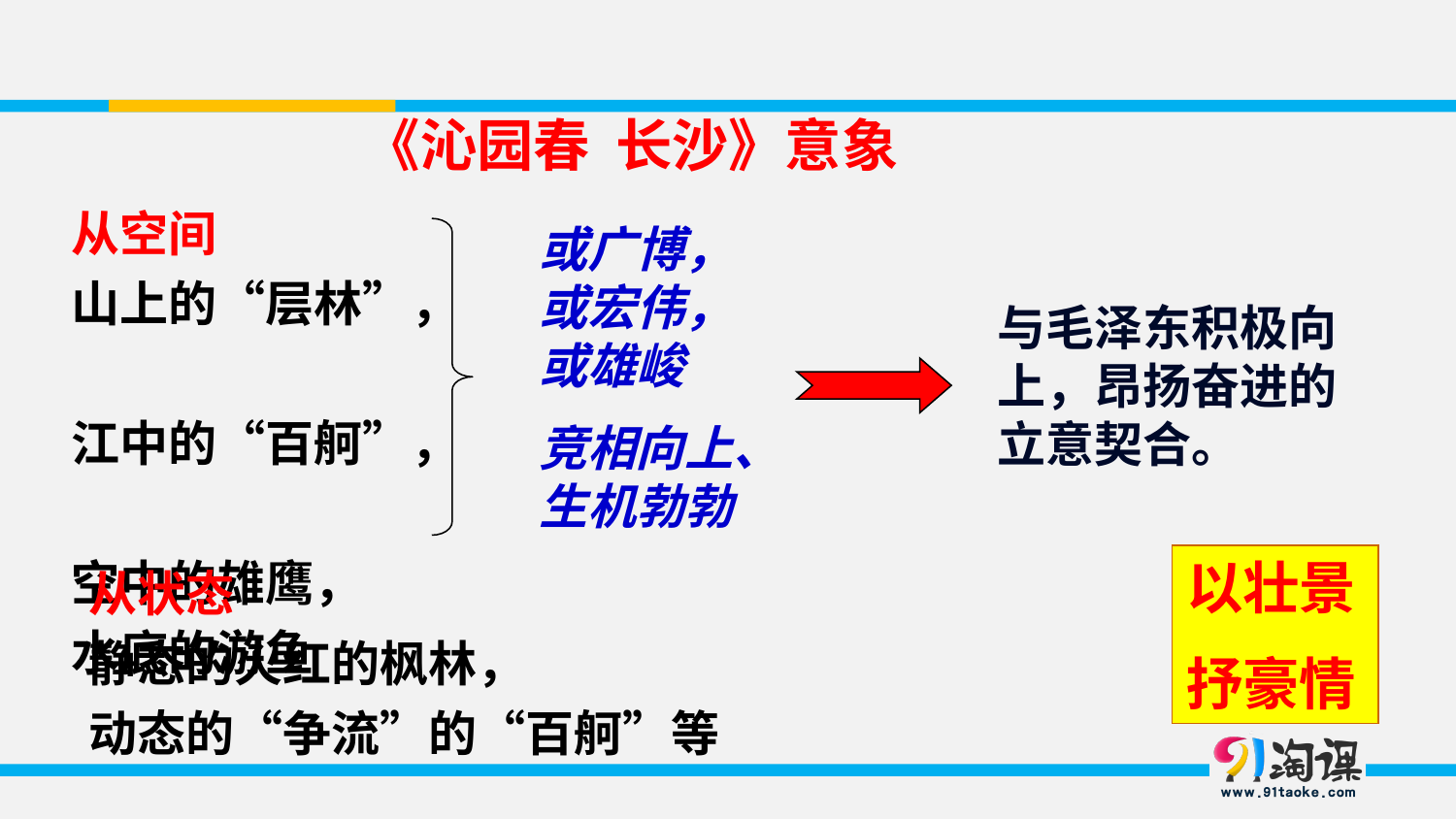

《沁园春  长沙》意象
从空间
山上的“层林”，
江中的“百舸”，
空中的雄鹰，
水底的游鱼
或广博，或宏伟，或雄峻
竞相向上、生机勃勃

与毛泽东积极向上，昂扬奋进的立意契合。

从状态
静态的火红的枫林，
动态的“争流”的“百舸”等
以壮景
抒豪情